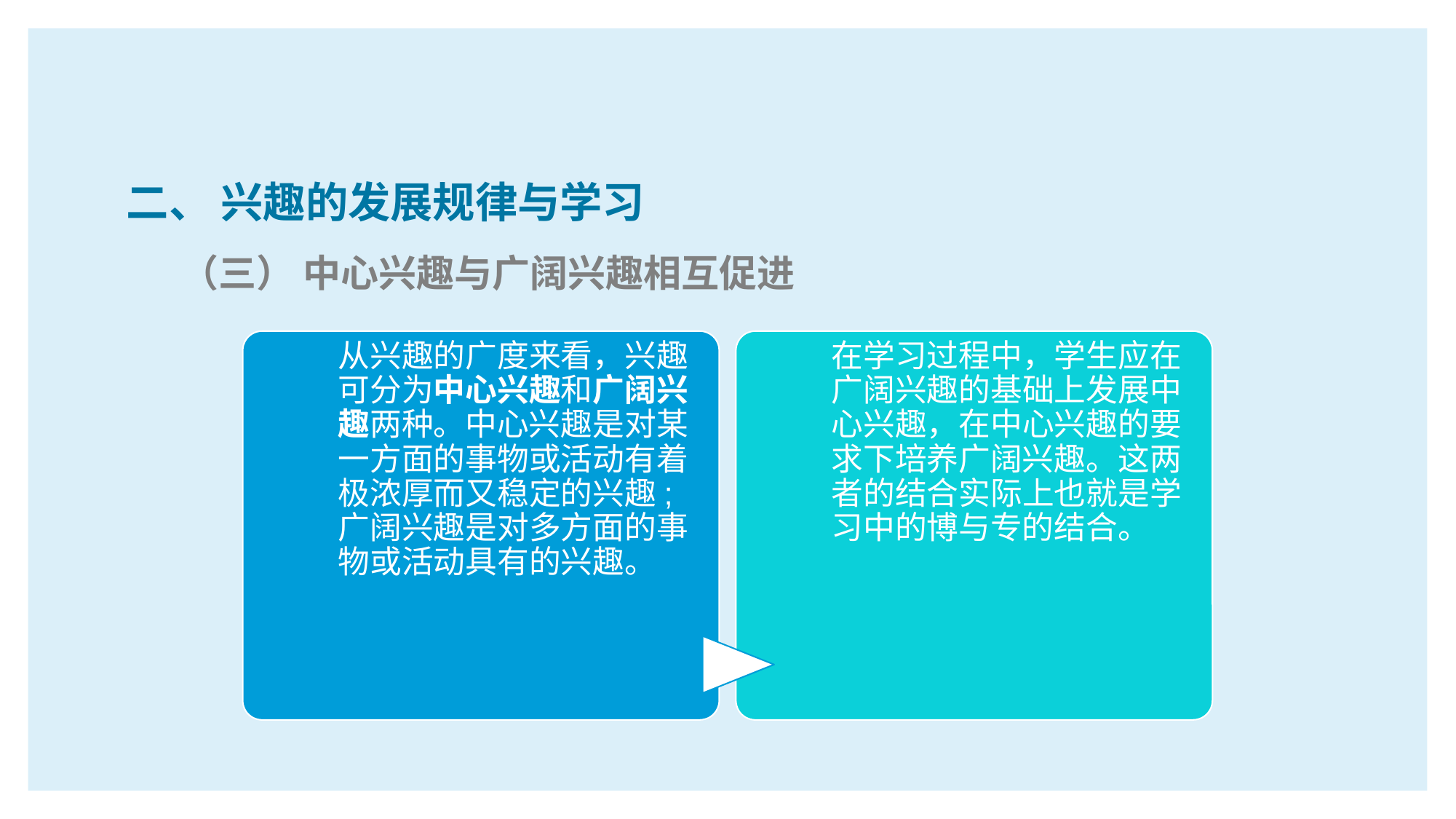

二、 兴趣的发展规律与学习
（三） 中心兴趣与广阔兴趣相互促进

从兴趣的广度来看，兴趣可分为中心兴趣和广阔兴趣两种。中心兴趣是对某一方面的事物或活动有着极浓厚而又稳定的兴趣;广阔兴趣是对多方面的事物或活动具有的兴趣。

在学习过程中，学生应在广阔兴趣的基础上发展中心兴趣，在中心兴趣的要求下培养广阔兴趣。这两者的结合实际上也就是学习中的博与专的结合。